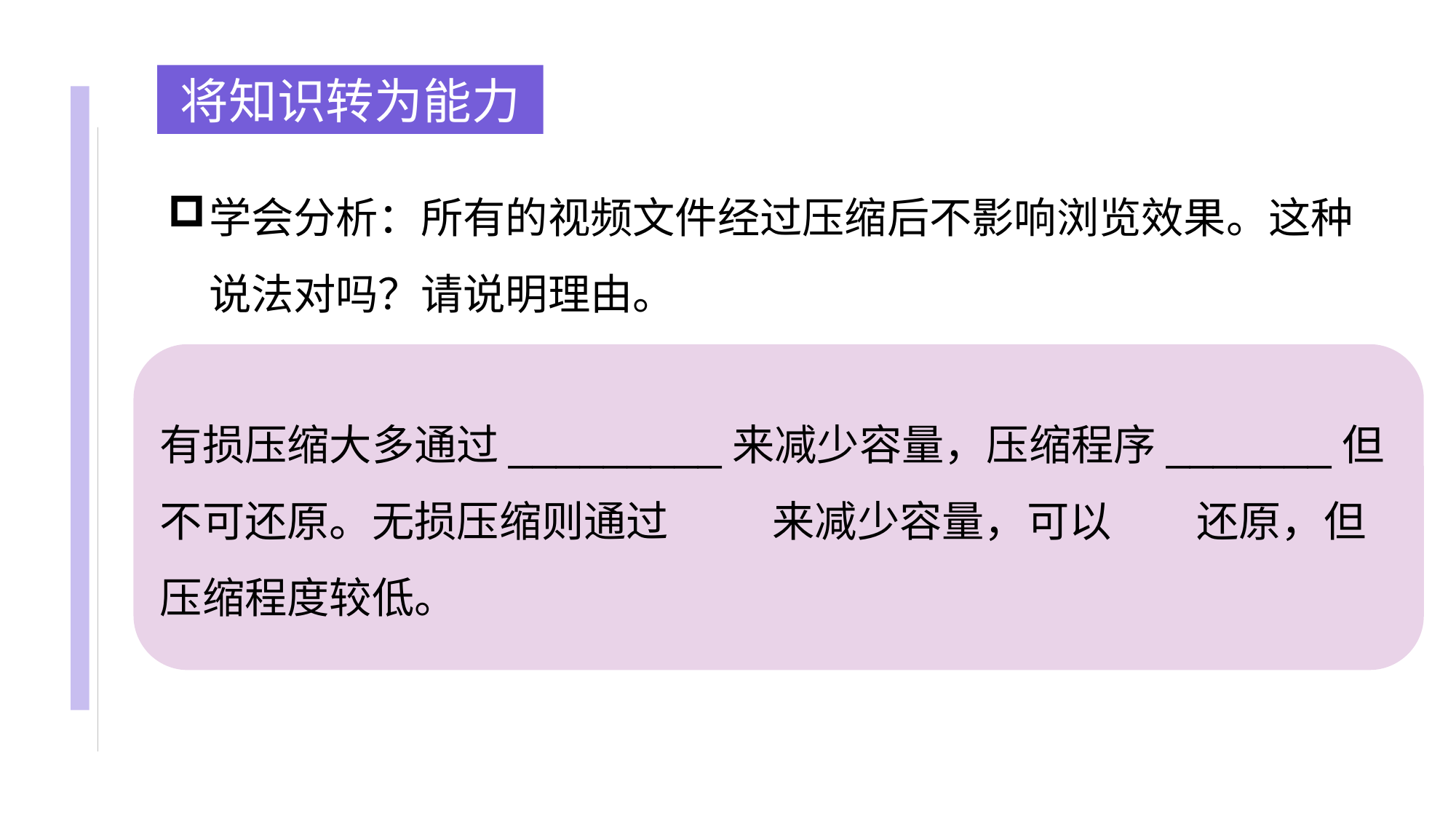

将知识转为能力

学会分析：所有的视频文件经过压缩后不影响浏览效果。这种说法对吗？请说明理由。

有损压缩大多通过_________来减少容量，压缩程序_______但不可还原。无损压缩则通过           来减少容量，可以         还原，但压缩程度较低。